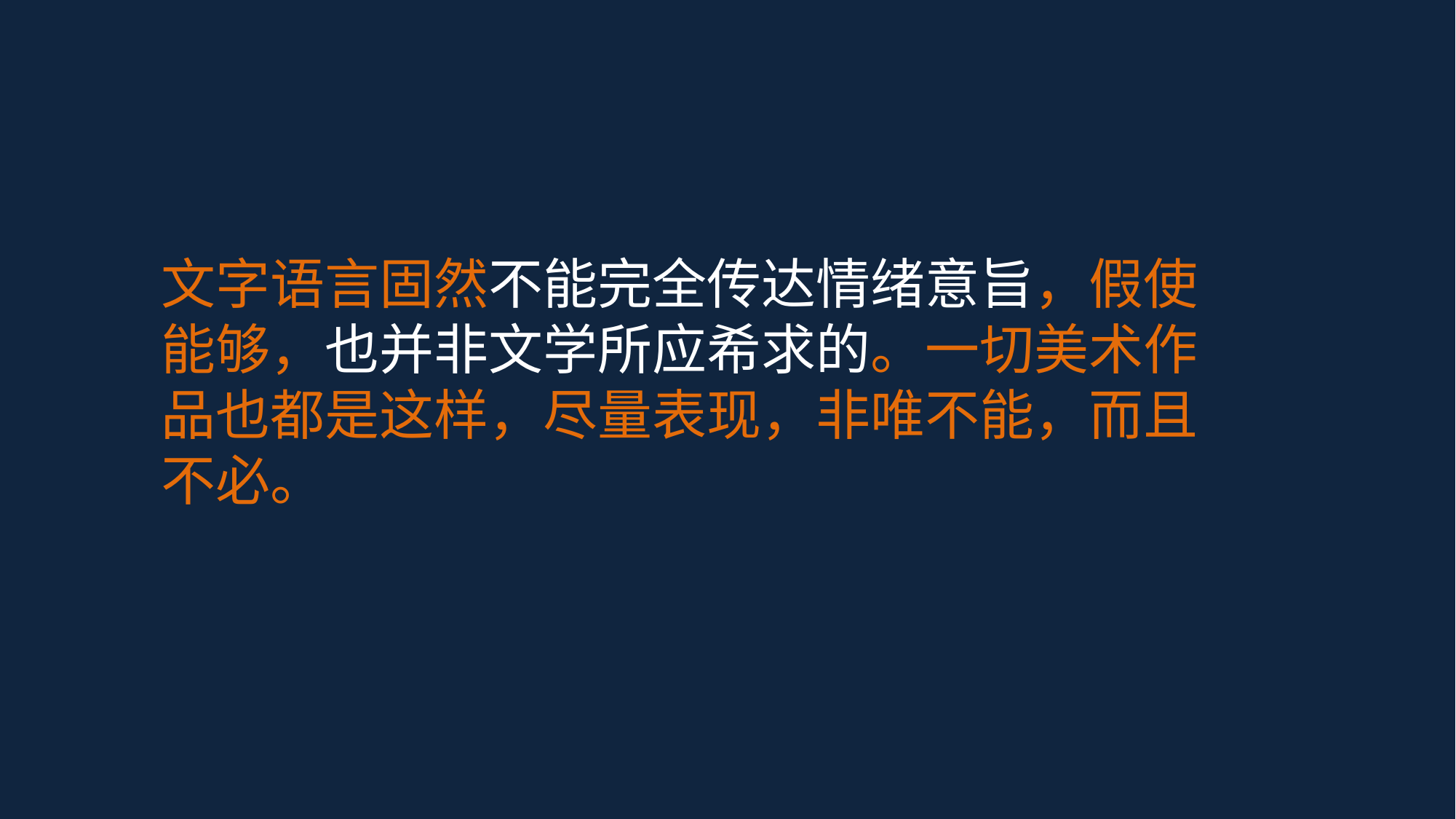

文字语言固然不能完全传达情绪意旨，假使能够，也并非文学所应希求的。一切美术作品也都是这样，尽量表现，非唯不能，而且不必。